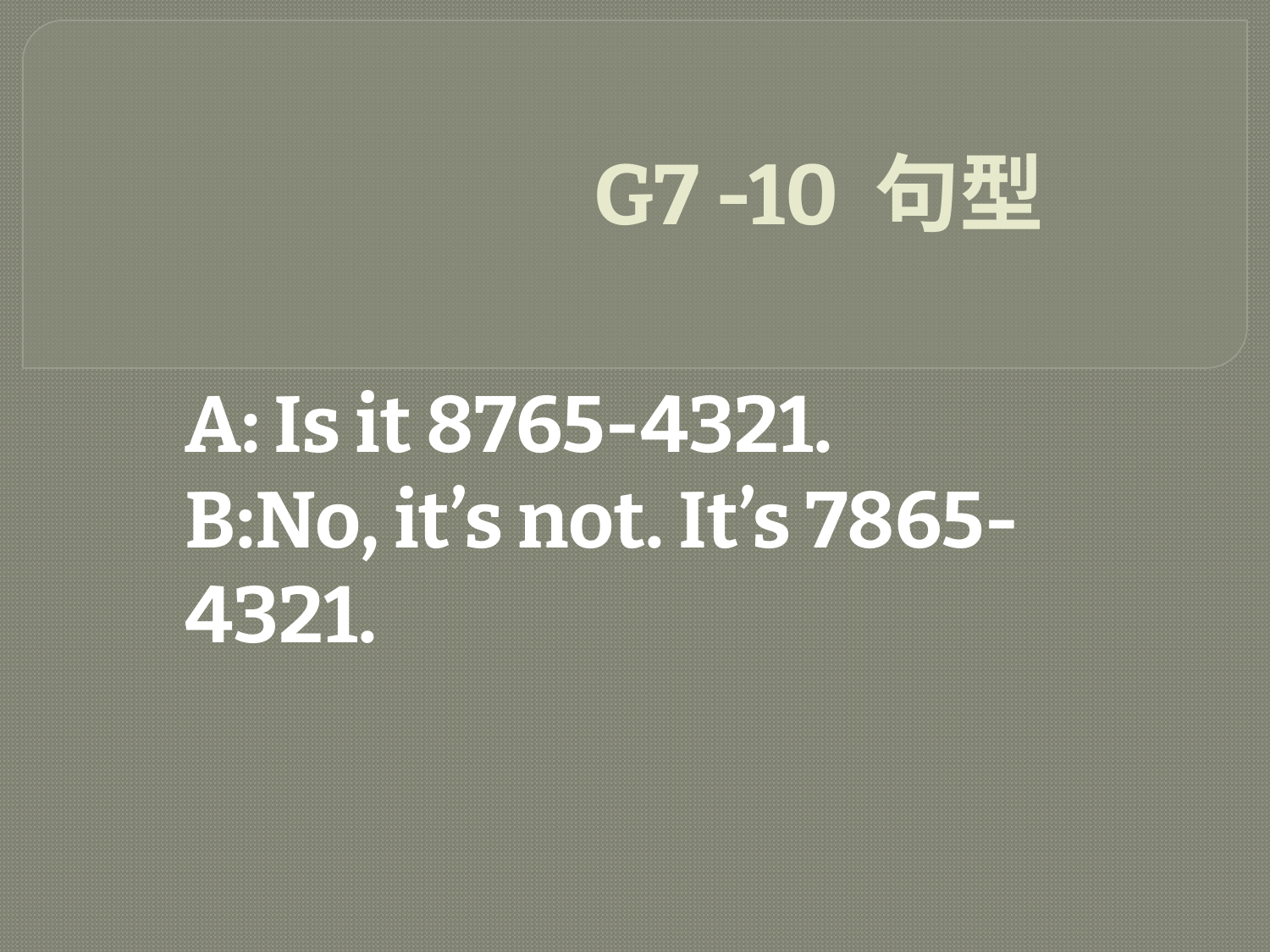

# G7 -10 句型
A: Is it 8765-4321.
B:No, it’s not. It’s 7865-4321.